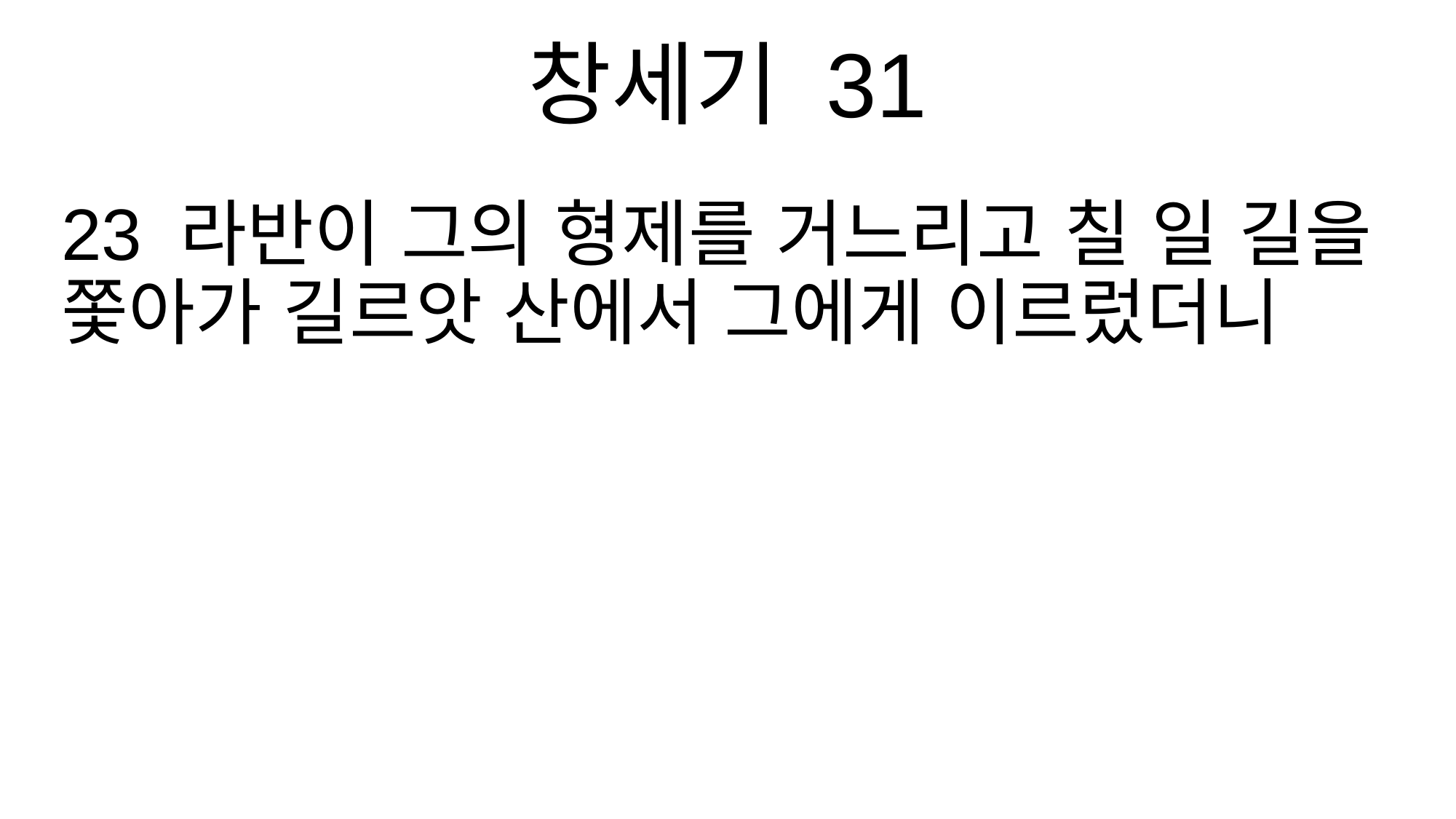

창세기 31
23 라반이 그의 형제를 거느리고 칠 일 길을 쫓아가 길르앗 산에서 그에게 이르렀더니